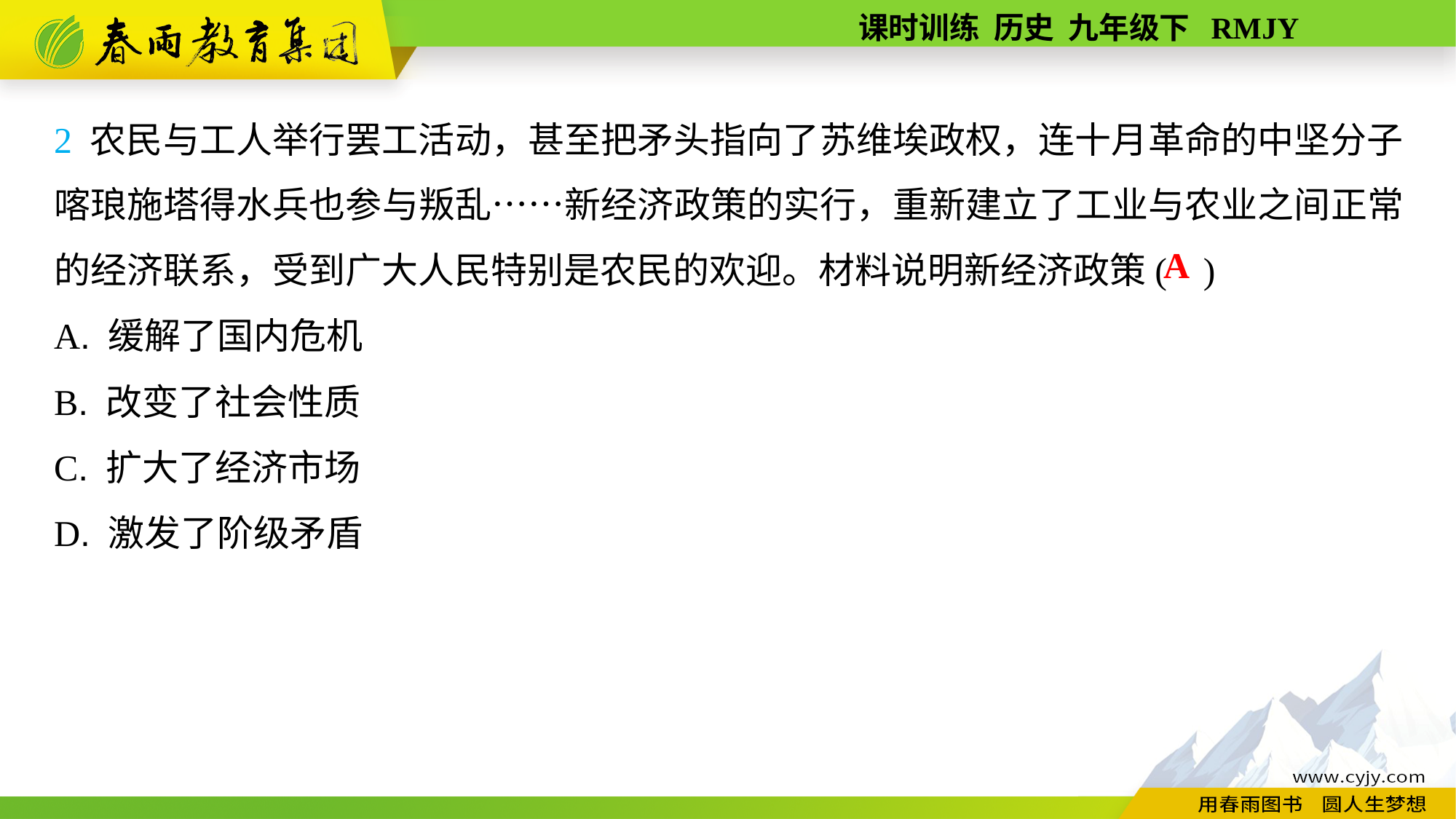

2 农民与工人举行罢工活动，甚至把矛头指向了苏维埃政权，连十月革命的中坚分子喀琅施塔得水兵也参与叛乱……新经济政策的实行，重新建立了工业与农业之间正常的经济联系，受到广大人民特别是农民的欢迎。材料说明新经济政策(    )
A. 缓解了国内危机
B. 改变了社会性质
C. 扩大了经济市场
D. 激发了阶级矛盾

A